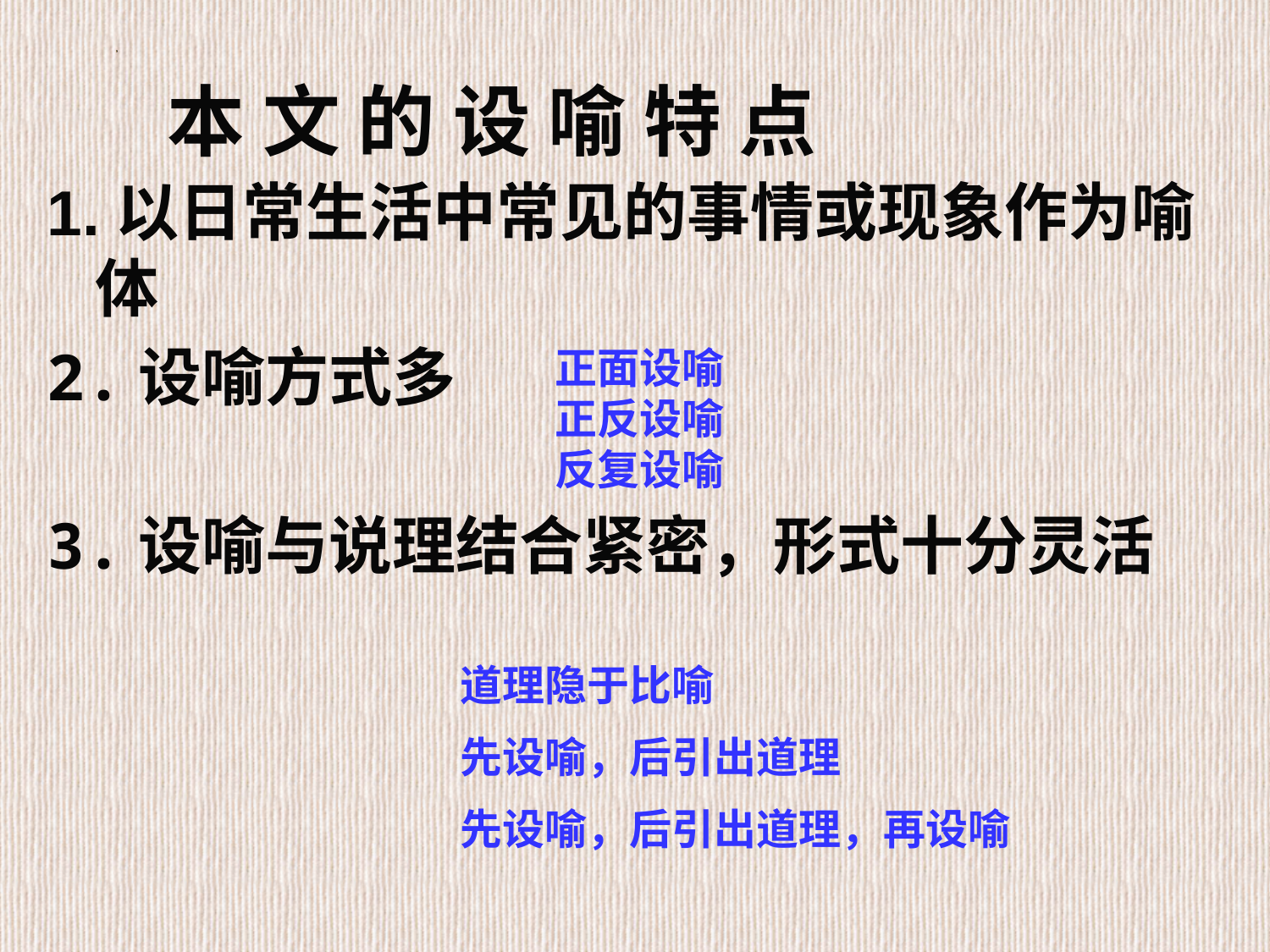

本 文 的 设 喻 特 点
1.以日常生活中常见的事情或现象作为喻体
2.设喻方式多

3.设喻与说理结合紧密，形式十分灵活

正面设喻 正反设喻反复设喻
道理隐于比喻
先设喻，后引出道理
先设喻，后引出道理，再设喻